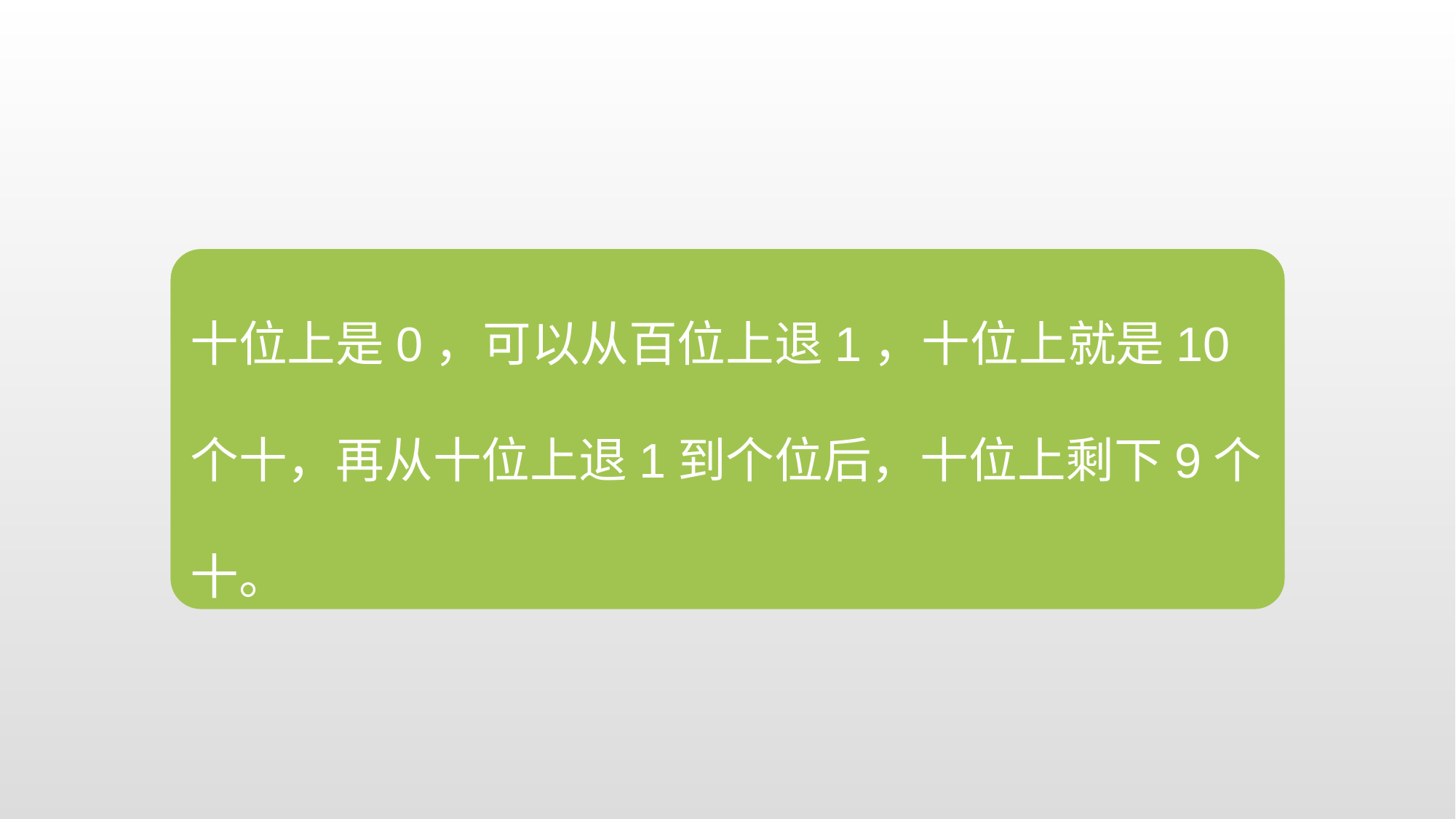

十位上是0，可以从百位上退1，十位上就是10个十，再从十位上退1到个位后，十位上剩下9个十。